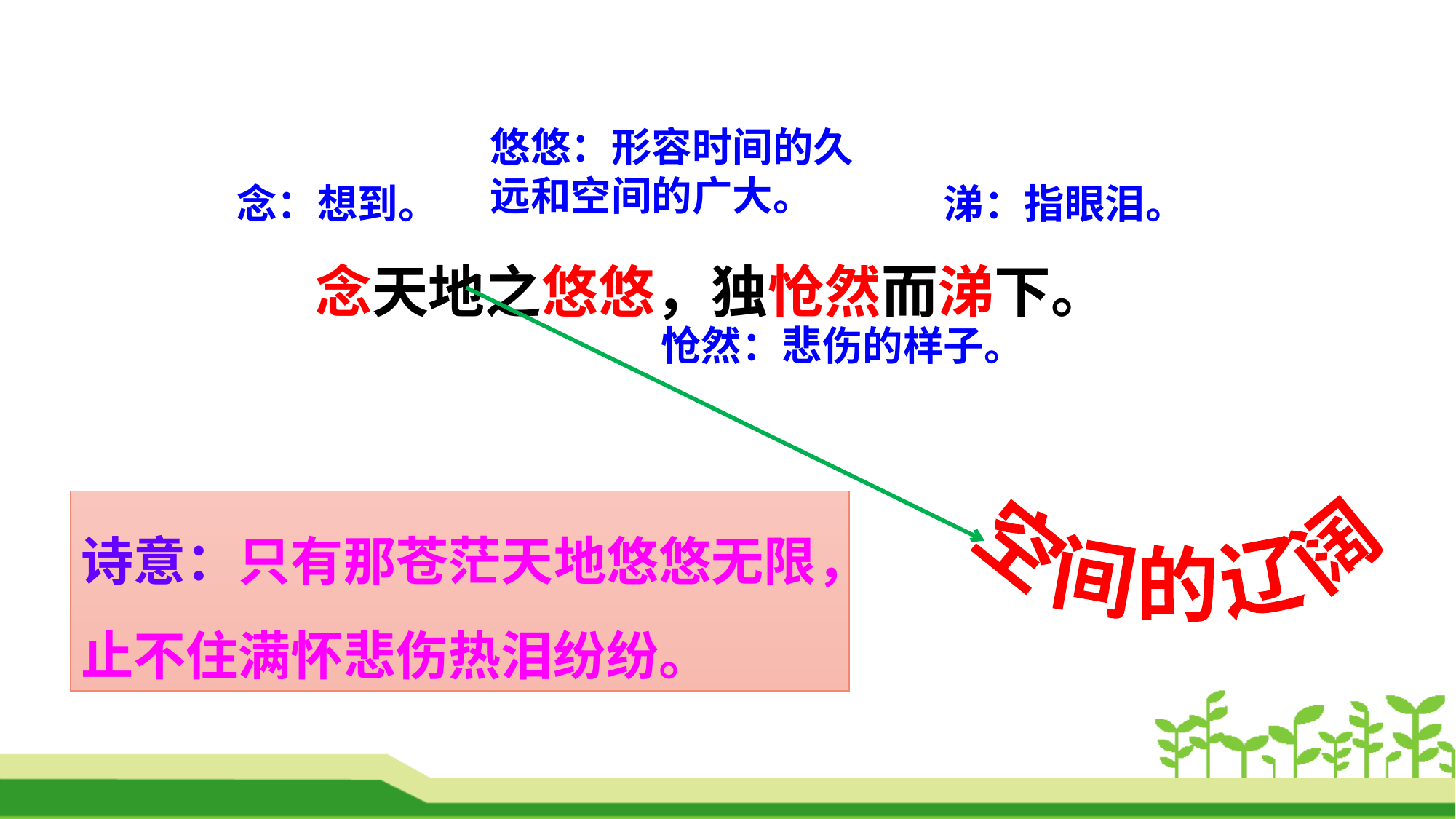

悠悠：形容时间的久远和空间的广大。
念：想到。
涕：指眼泪。
念天地之悠悠，独怆然而涕下。
怆然：悲伤的样子。
空间的辽阔
诗意：只有那苍茫天地悠悠无限，
止不住满怀悲伤热泪纷纷。